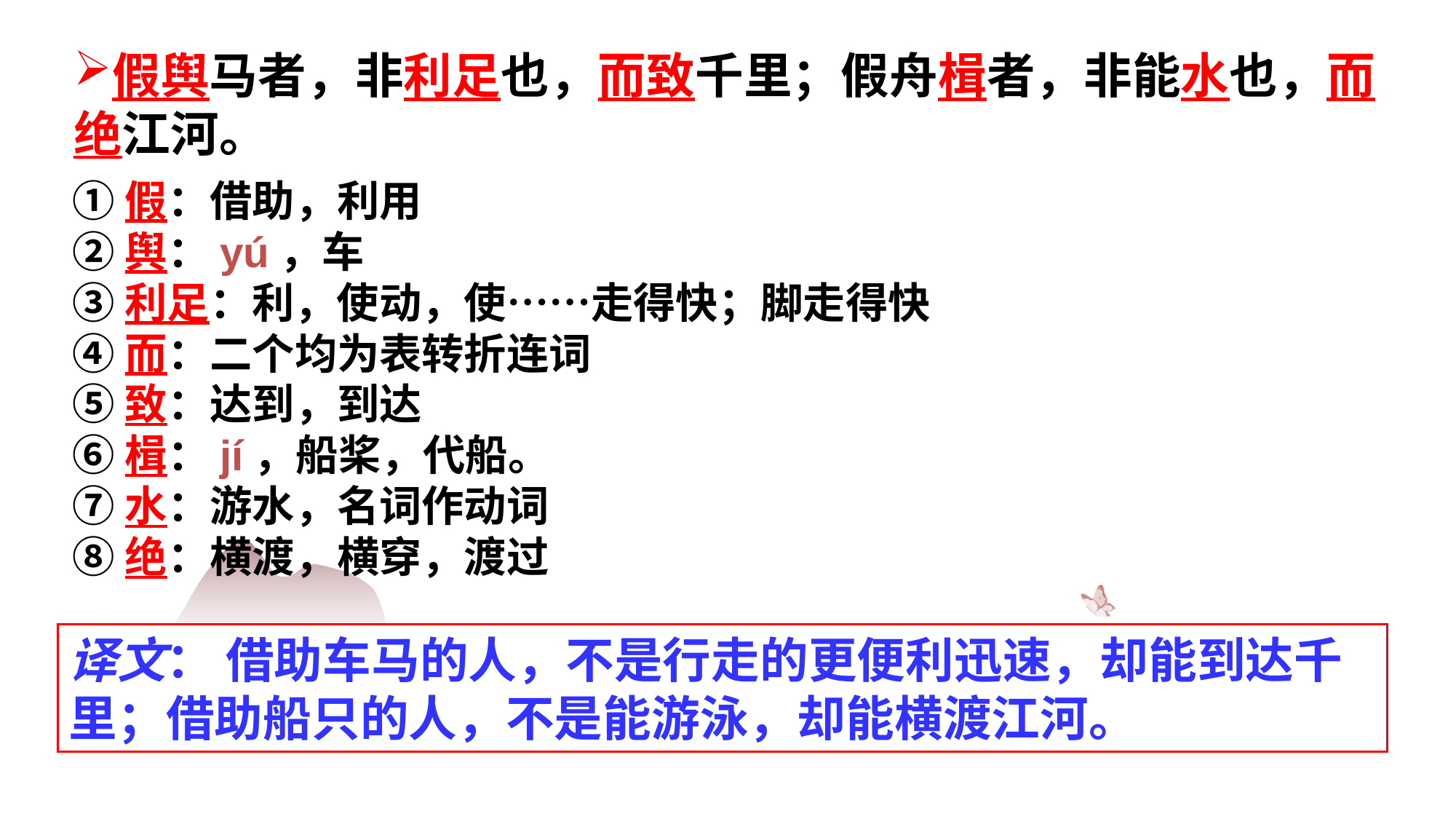

假舆马者，非利足也，而致千里；假舟楫者，非能水也，而绝江河。
①假：借助，利用
②舆：yú，车
③利足：利，使动，使……走得快；脚走得快
④而：二个均为表转折连词
⑤致：达到，到达
⑥楫：jí，船桨，代船。
⑦水：游水，名词作动词
⑧绝：横渡，横穿，渡过
译文： 借助车马的人，不是行走的更便利迅速，却能到达千里；借助船只的人，不是能游泳，却能横渡江河。